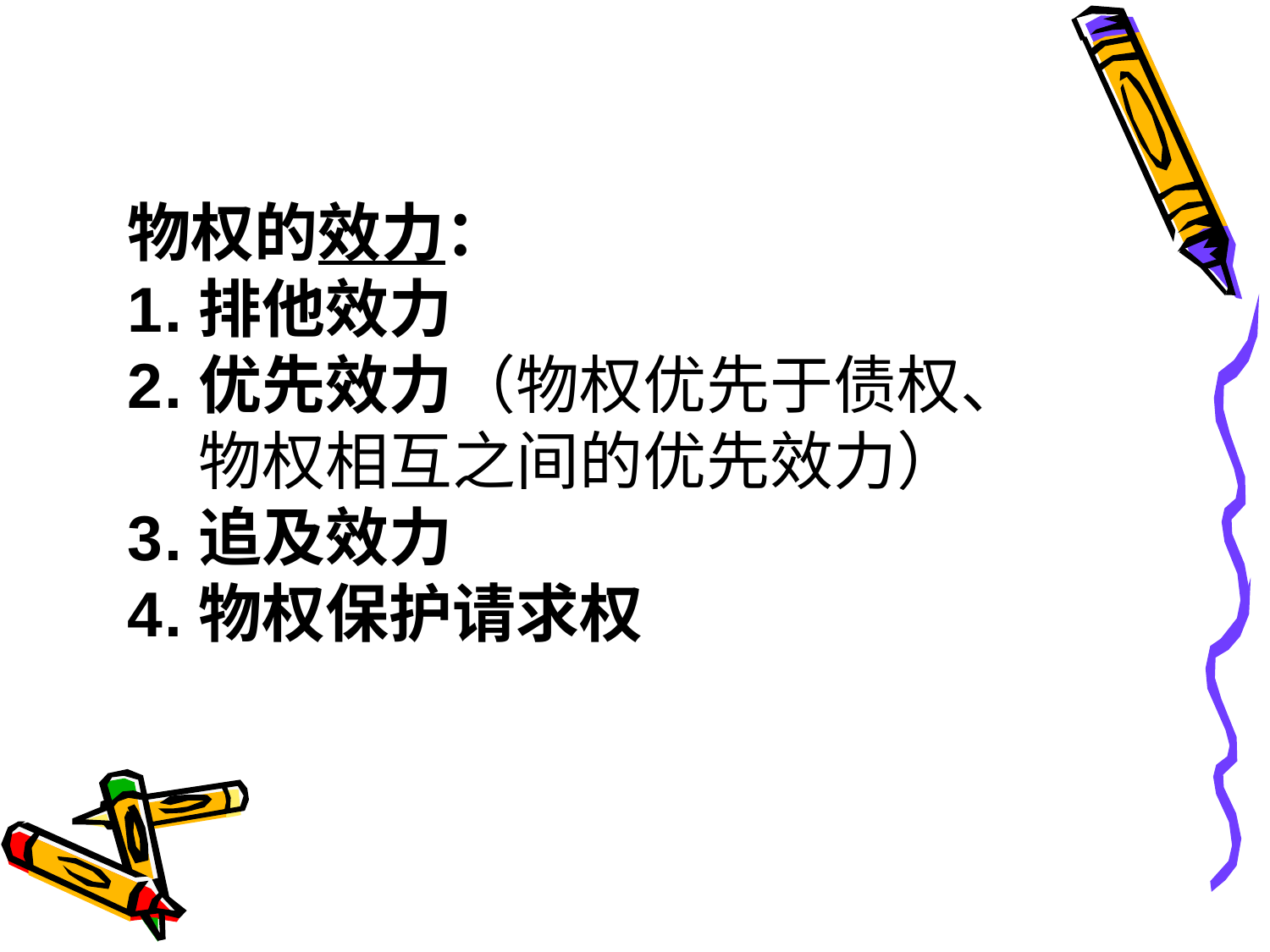

物权的效力：
排他效力
优先效力（物权优先于债权、物权相互之间的优先效力）
追及效力
物权保护请求权